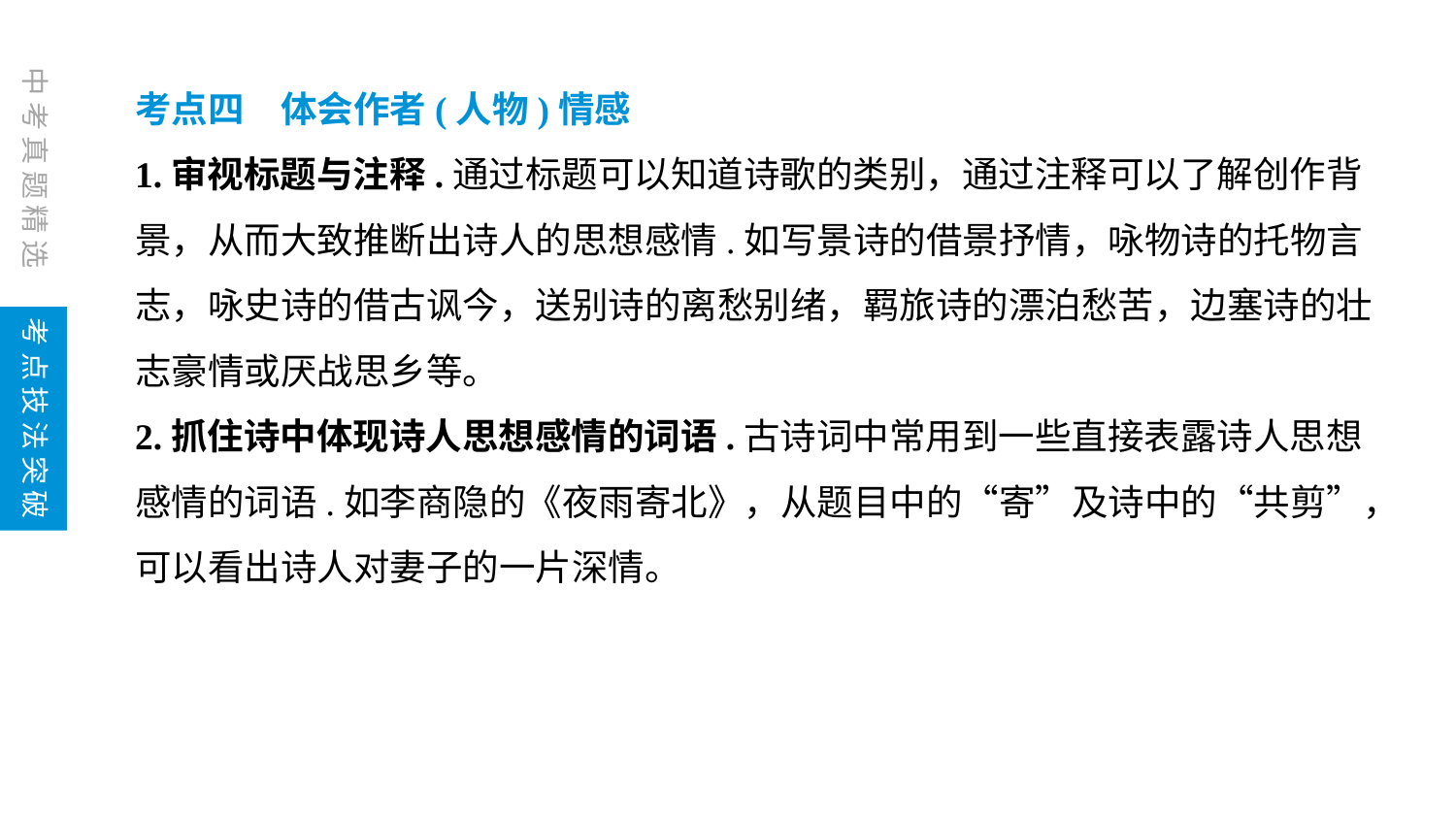

考点四　体会作者(人物)情感
1.审视标题与注释.通过标题可以知道诗歌的类别，通过注释可以了解创作背景，从而大致推断出诗人的思想感情.如写景诗的借景抒情，咏物诗的托物言志，咏史诗的借古讽今，送别诗的离愁别绪，羁旅诗的漂泊愁苦，边塞诗的壮志豪情或厌战思乡等。
2.抓住诗中体现诗人思想感情的词语.古诗词中常用到一些直接表露诗人思想感情的词语.如李商隐的《夜雨寄北》，从题目中的“寄”及诗中的“共剪”，可以看出诗人对妻子的一片深情。